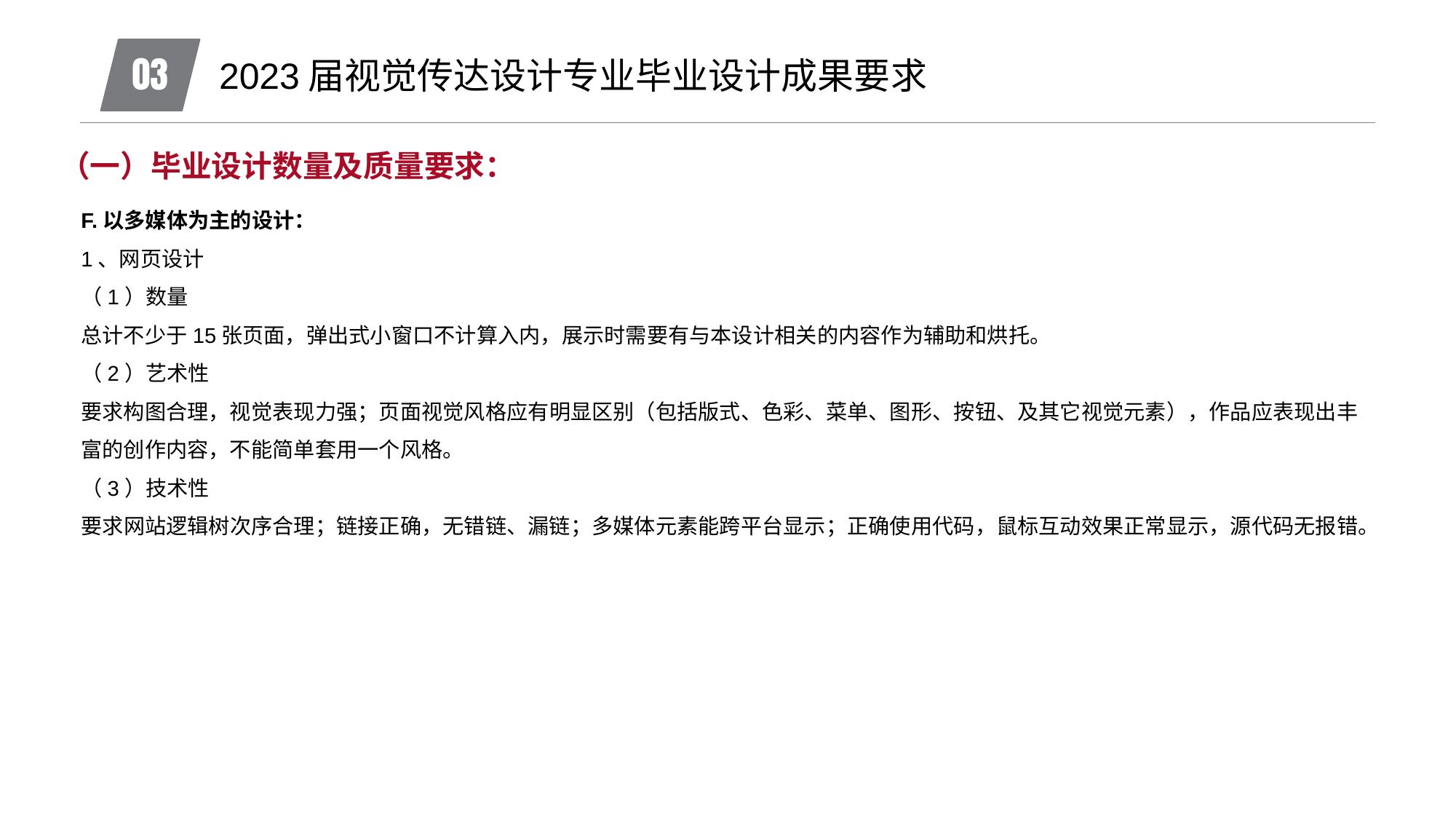

03
2023届视觉传达设计专业毕业设计成果要求
（一）毕业设计数量及质量要求：
F.以多媒体为主的设计：
1、网页设计
（1）数量
总计不少于15张页面，弹出式小窗口不计算入内，展示时需要有与本设计相关的内容作为辅助和烘托。
（2）艺术性
要求构图合理，视觉表现力强；页面视觉风格应有明显区别（包括版式、色彩、菜单、图形、按钮、及其它视觉元素），作品应表现出丰富的创作内容，不能简单套用一个风格。
（3）技术性
要求网站逻辑树次序合理；链接正确，无错链、漏链；多媒体元素能跨平台显示；正确使用代码，鼠标互动效果正常显示，源代码无报错。